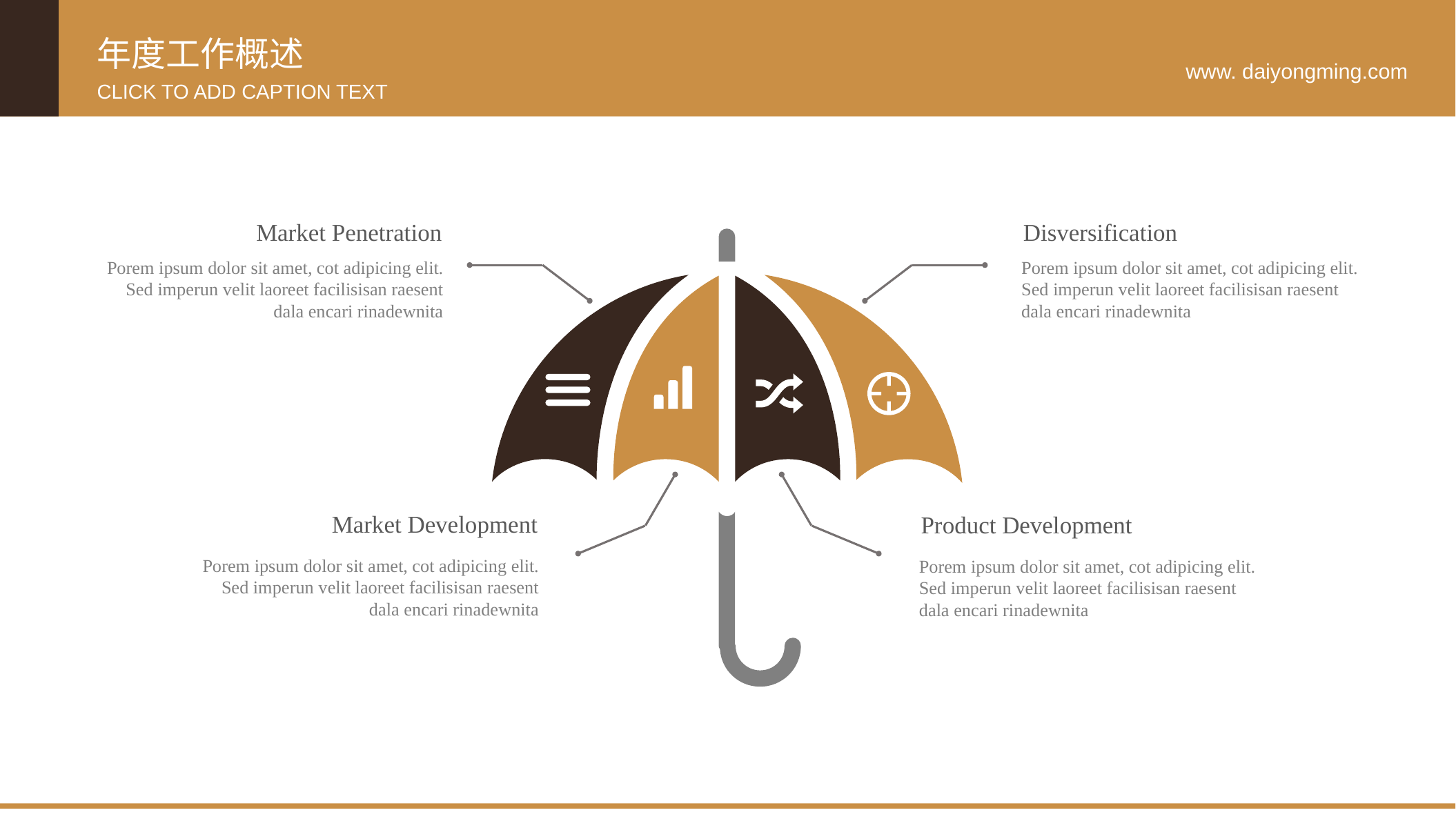

年度工作概述
www. daiyongming.com
CLICK TO ADD CAPTION TEXT
Market Penetration
Porem ipsum dolor sit amet, cot adipicing elit. Sed imperun velit laoreet facilisisan raesent dala encari rinadewnita
Disversification
Porem ipsum dolor sit amet, cot adipicing elit. Sed imperun velit laoreet facilisisan raesent dala encari rinadewnita

Market Development
Porem ipsum dolor sit amet, cot adipicing elit. Sed imperun velit laoreet facilisisan raesent dala encari rinadewnita
Product Development
Porem ipsum dolor sit amet, cot adipicing elit. Sed imperun velit laoreet facilisisan raesent dala encari rinadewnita